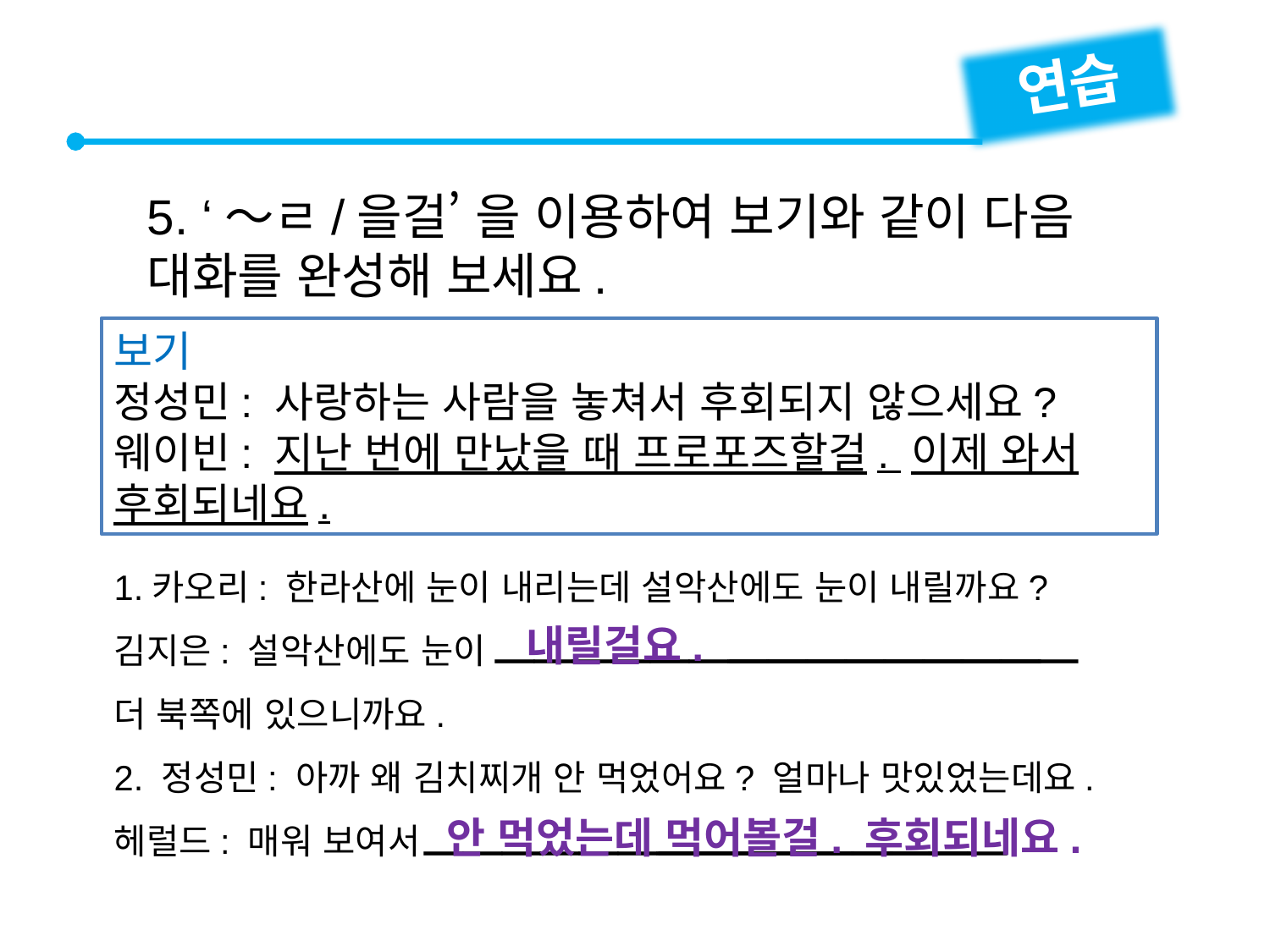

연습
5. ‘～ㄹ/을걸’ 을 이용하여 보기와 같이 다음
대화를 완성해 보세요.
보기
정성민: 사랑하는 사람을 놓쳐서 후회되지 않으세요?
웨이빈: 지난 번에 만났을 때 프로포즈할걸. 이제 와서 후회되네요.
1.카오리: 한라산에 눈이 내리는데 설악산에도 눈이 내릴까요?
김지은: 설악산에도 눈이
더 북쪽에 있으니까요.
2. 정성민: 아까 왜 김치찌개 안 먹었어요? 얼마나 맛있었는데요.
헤럴드: 매워 보여서
_______________
________
내릴걸요.
_______________
________
안 먹었는데 먹어볼걸. 후회되네요.